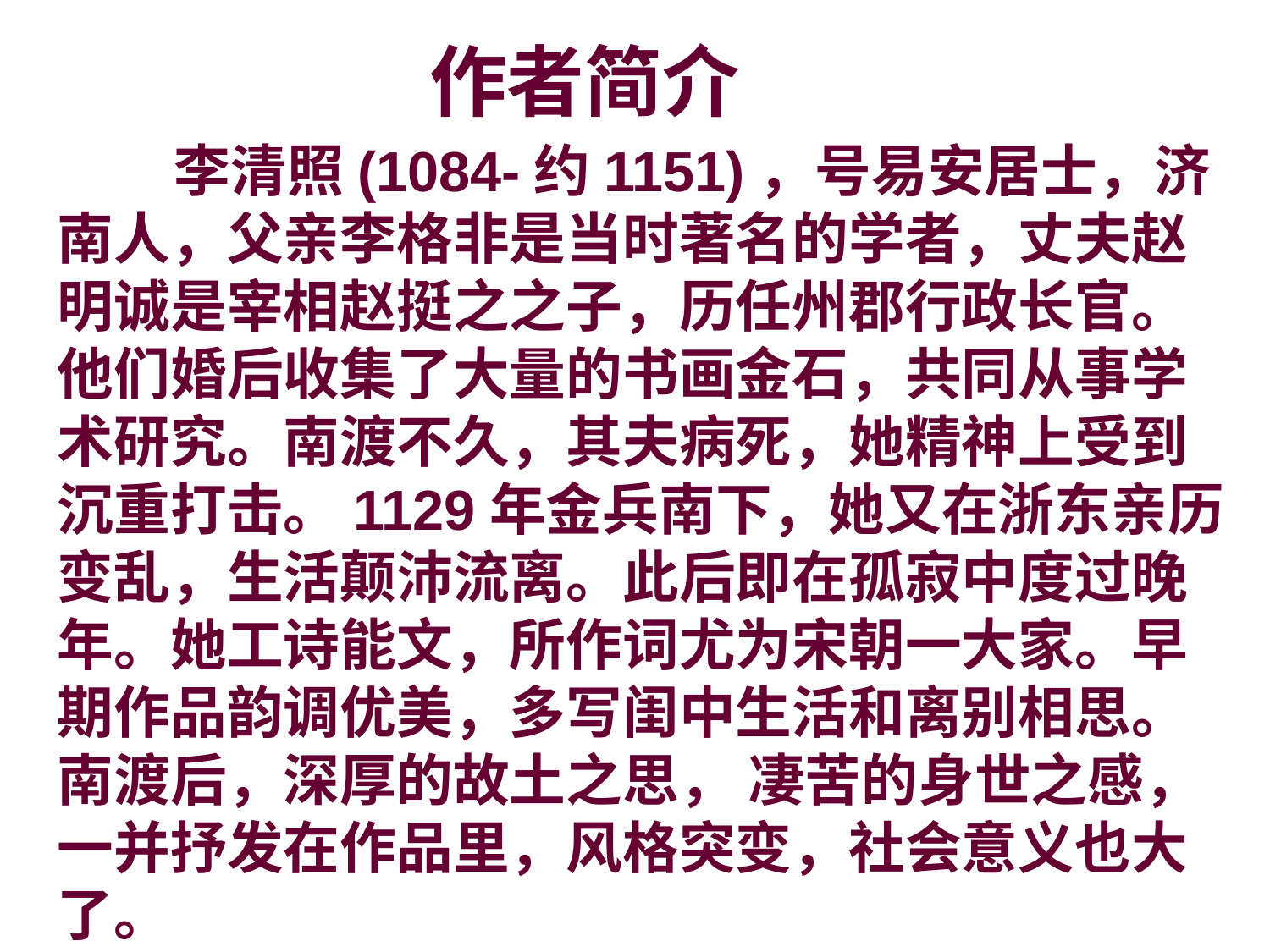

# 作者简介
        李清照(1084-约1151)，号易安居士，济南人，父亲李格非是当时著名的学者，丈夫赵明诚是宰相赵挺之之子，历任州郡行政长官。他们婚后收集了大量的书画金石，共同从事学术研究。南渡不久，其夫病死，她精神上受到沉重打击。1129年金兵南下，她又在浙东亲历变乱，生活颠沛流离。此后即在孤寂中度过晚年。她工诗能文，所作词尤为宋朝一大家。早期作品韵调优美，多写闺中生活和离别相思。南渡后，深厚的故土之思， 凄苦的身世之感，一并抒发在作品里，风格突变，社会意义也大了。